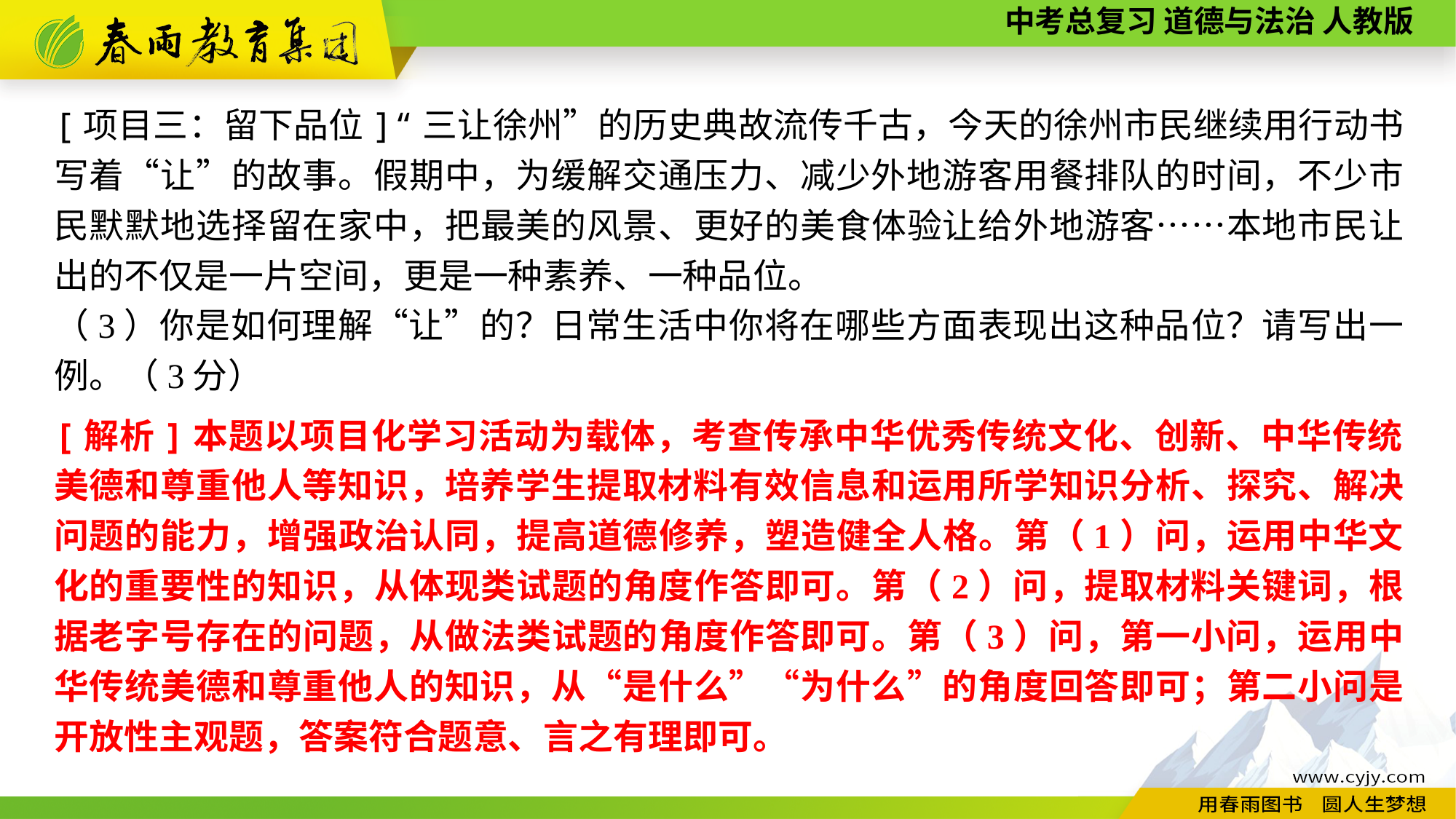

[项目三：留下品位]“三让徐州”的历史典故流传千古，今天的徐州市民继续用行动书写着“让”的故事。假期中，为缓解交通压力、减少外地游客用餐排队的时间，不少市民默默地选择留在家中，把最美的风景、更好的美食体验让给外地游客……本地市民让出的不仅是一片空间，更是一种素养、一种品位。
（3）你是如何理解“让”的？日常生活中你将在哪些方面表现出这种品位？请写出一例。（3分）
[解析]本题以项目化学习活动为载体，考查传承中华优秀传统文化、创新、中华传统美德和尊重他人等知识，培养学生提取材料有效信息和运用所学知识分析、探究、解决问题的能力，增强政治认同，提高道德修养，塑造健全人格。第（1）问，运用中华文化的重要性的知识，从体现类试题的角度作答即可。第（2）问，提取材料关键词，根据老字号存在的问题，从做法类试题的角度作答即可。第（3）问，第一小问，运用中华传统美德和尊重他人的知识，从“是什么”“为什么”的角度回答即可；第二小问是开放性主观题，答案符合题意、言之有理即可。